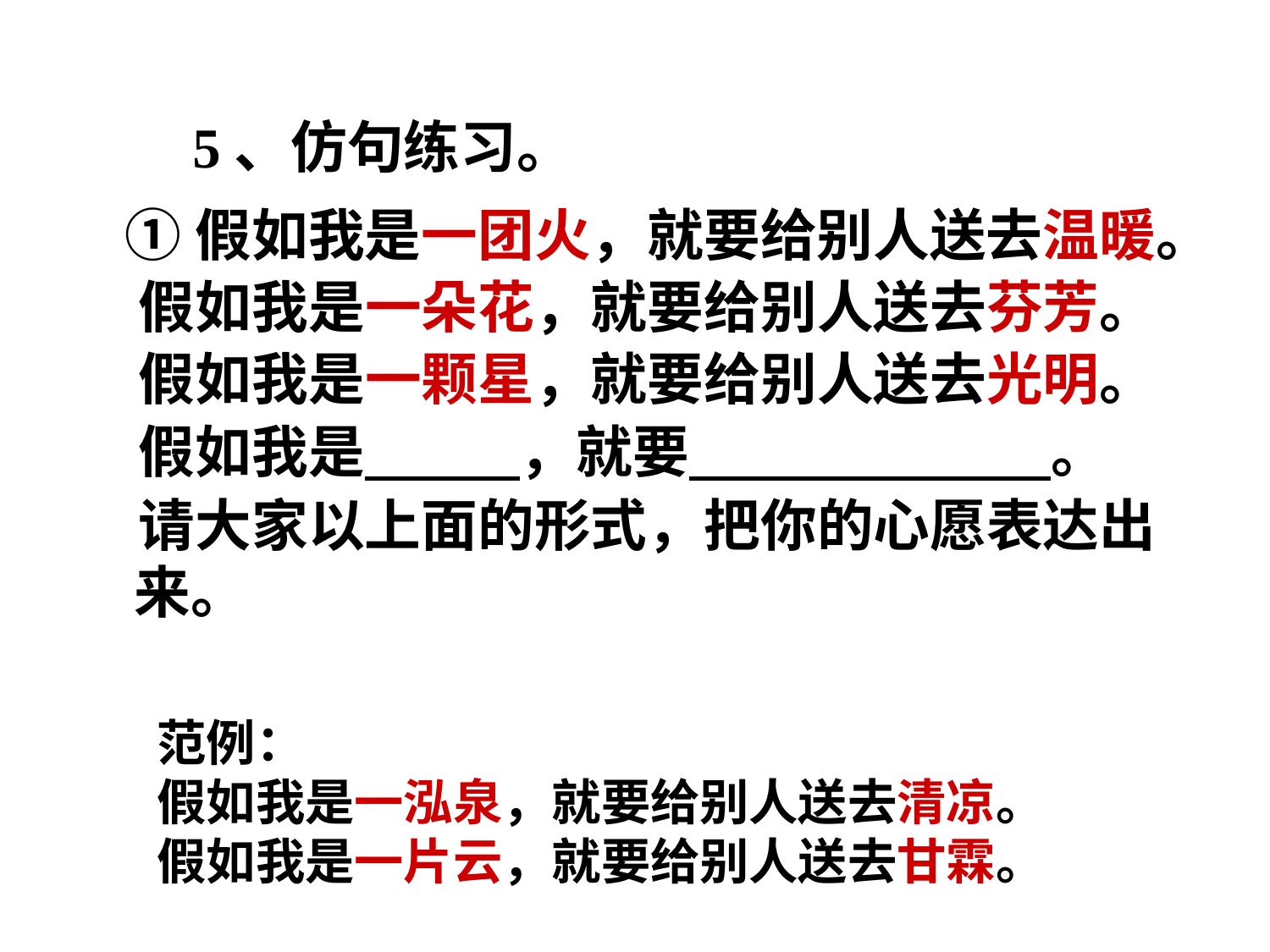

5、仿句练习。
   ①假如我是一团火，就要给别人送去温暖。
   假如我是一朵花，就要给别人送去芬芳。
   假如我是一颗星，就要给别人送去光明。
   假如我是            ，就要                            。
   请大家以上面的形式，把你的心愿表达出来。
范例：
假如我是一泓泉，就要给别人送去清凉。
假如我是一片云，就要给别人送去甘霖。